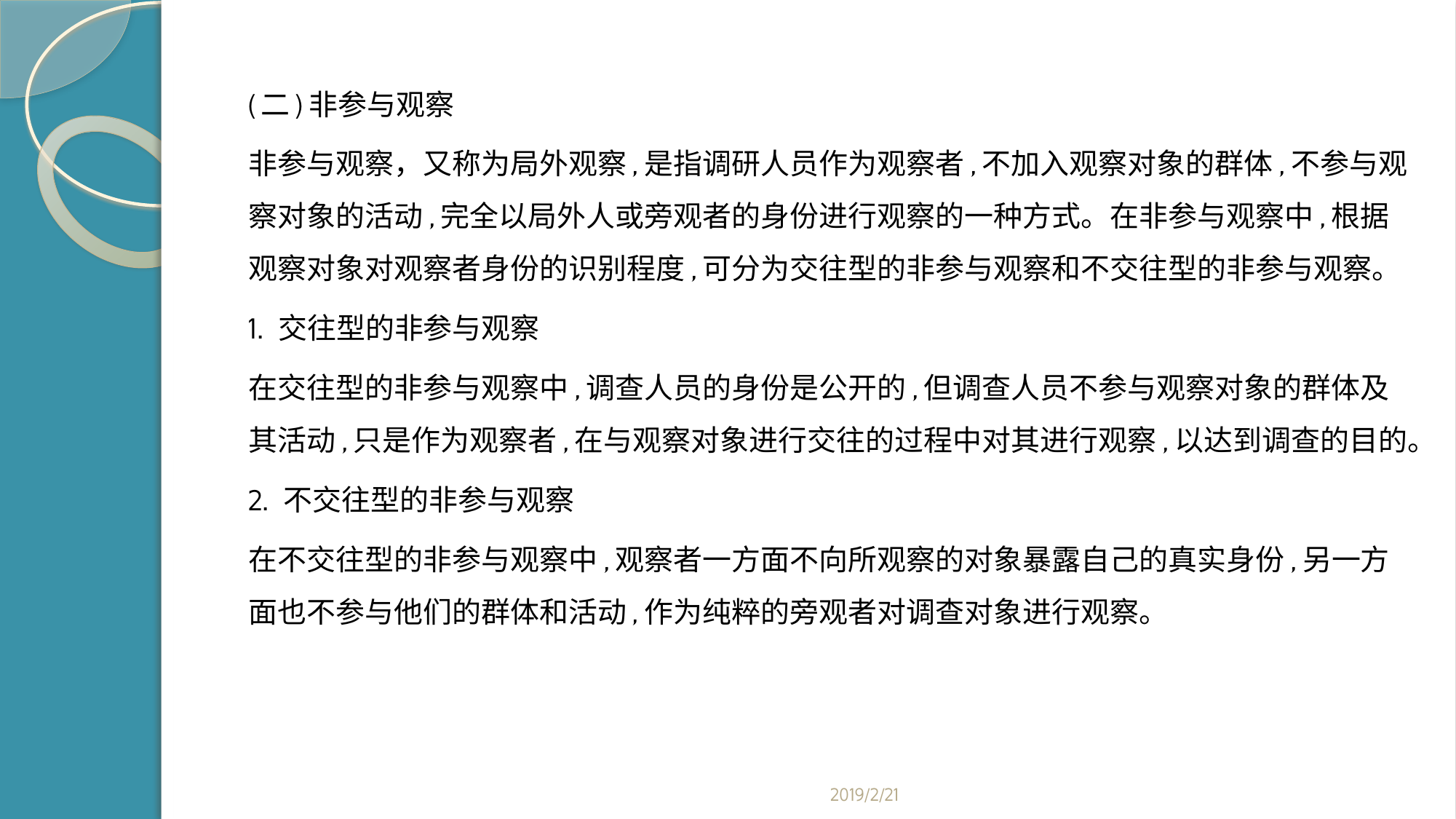

#
(二)非参与观察
非参与观察，又称为局外观察,是指调研人员作为观察者,不加入观察对象的群体,不参与观察对象的活动,完全以局外人或旁观者的身份进行观察的一种方式。在非参与观察中,根据观察对象对观察者身份的识别程度,可分为交往型的非参与观察和不交往型的非参与观察。
1. 交往型的非参与观察
在交往型的非参与观察中,调查人员的身份是公开的,但调查人员不参与观察对象的群体及其活动,只是作为观察者,在与观察对象进行交往的过程中对其进行观察,以达到调查的目的。
2. 不交往型的非参与观察
在不交往型的非参与观察中,观察者一方面不向所观察的对象暴露自己的真实身份,另一方面也不参与他们的群体和活动,作为纯粹的旁观者对调查对象进行观察。
2019/2/21